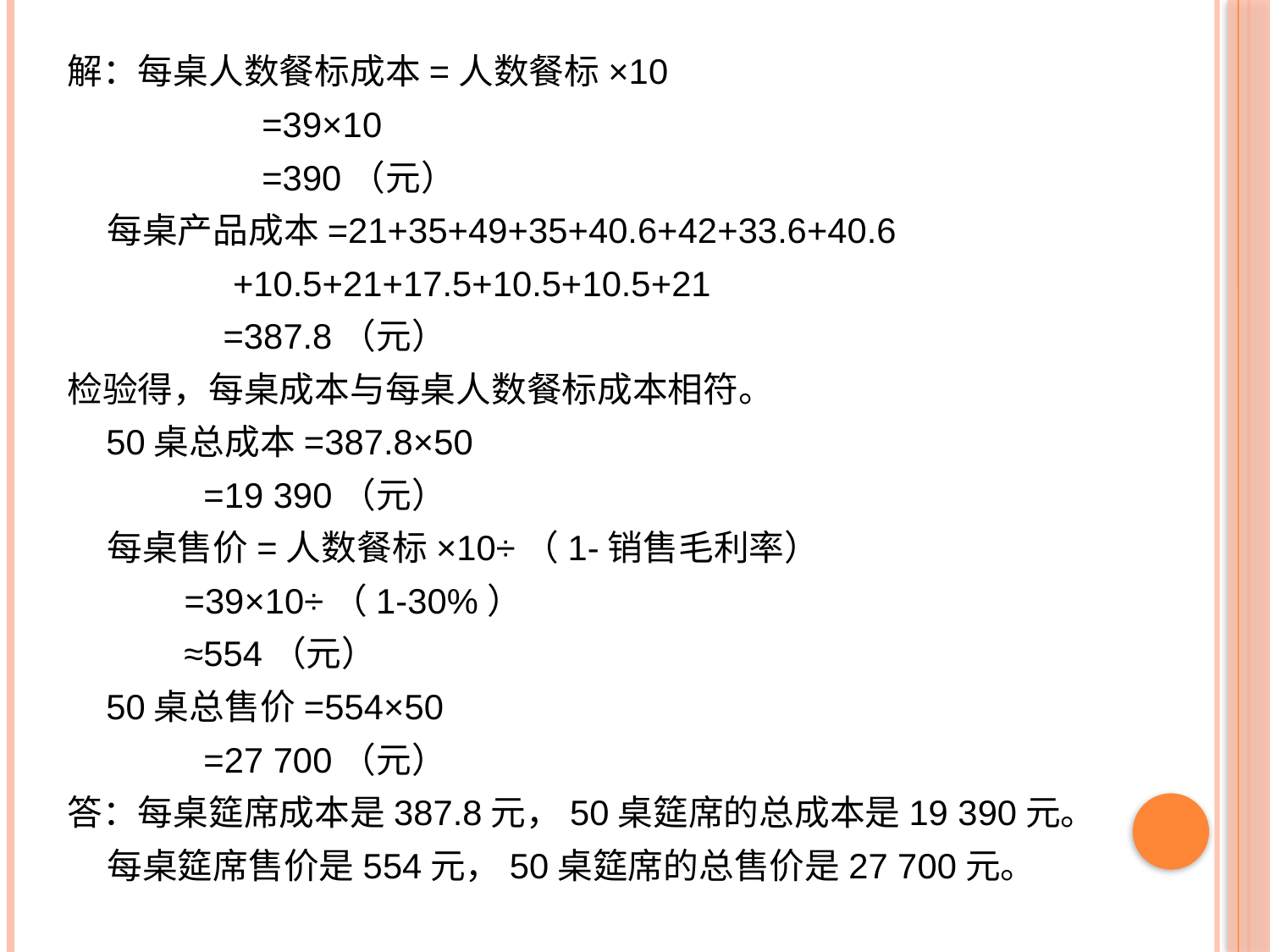

解：每桌人数餐标成本=人数餐标×10
                    =39×10
                    =390（元）
    每桌产品成本=21+35+49+35+40.6+42+33.6+40.6
                 +10.5+21+17.5+10.5+10.5+21
                =387.8（元）
检验得，每桌成本与每桌人数餐标成本相符。
    50桌总成本=387.8×50
              =19 390（元）
    每桌售价=人数餐标×10÷（1-销售毛利率）
            =39×10÷（1-30%）
            ≈554（元）
    50桌总售价=554×50
              =27 700（元）
答：每桌筵席成本是387.8元，50桌筵席的总成本是19 390元。
    每桌筵席售价是554元，50桌筵席的总售价是27 700元。